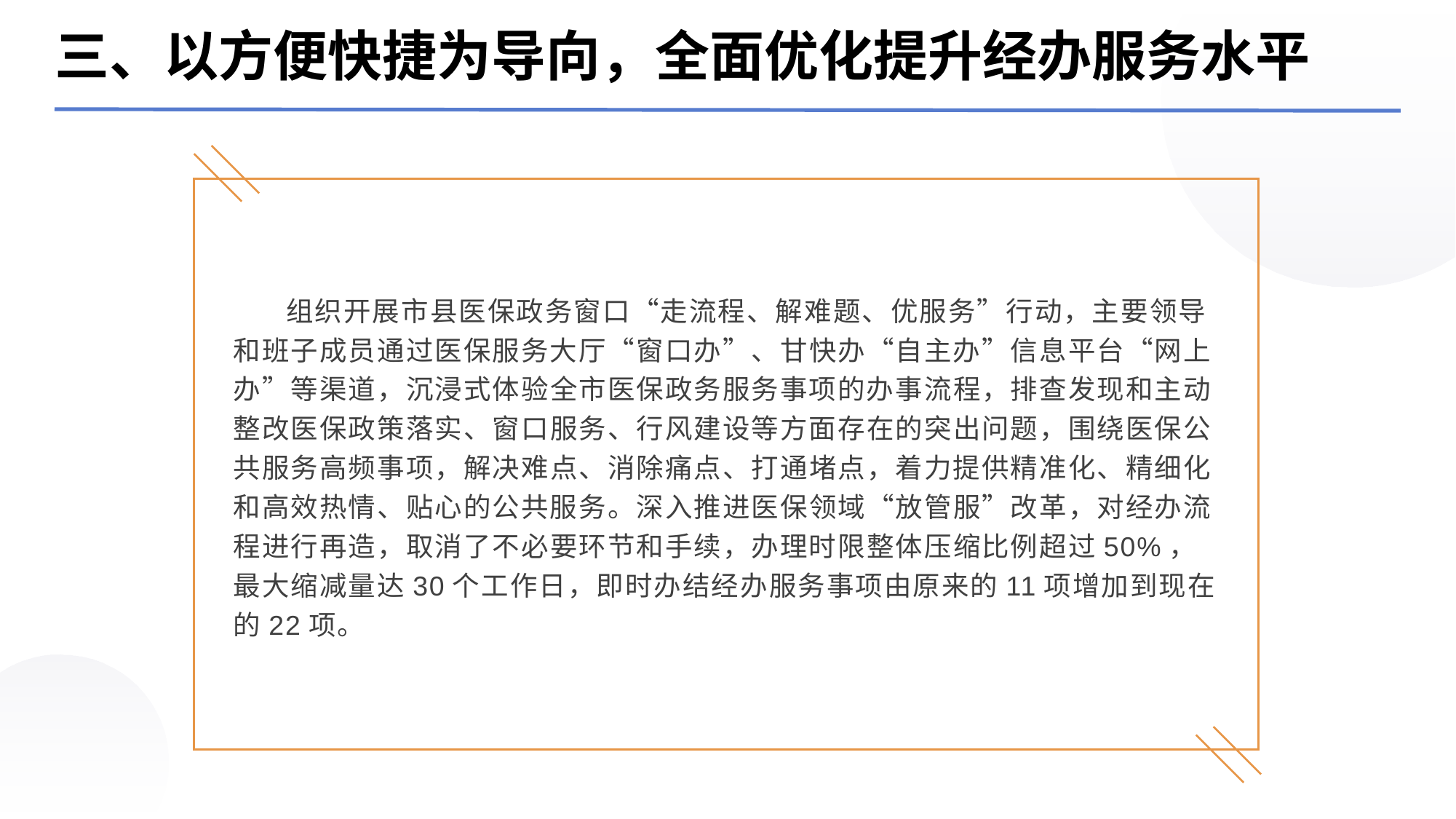

三、以方便快捷为导向，全面优化提升经办服务水平

      组织开展市县医保政务窗口“走流程、解难题、优服务”行动，主要领导和班子成员通过医保服务大厅“窗口办”、甘快办“自主办”信息平台“网上办”等渠道，沉浸式体验全市医保政务服务事项的办事流程，排查发现和主动整改医保政策落实、窗口服务、行风建设等方面存在的突出问题，围绕医保公共服务高频事项，解决难点、消除痛点、打通堵点，着力提供精准化、精细化和高效热情、贴心的公共服务。深入推进医保领域“放管服”改革，对经办流程进行再造，取消了不必要环节和手续，办理时限整体压缩比例超过50%，最大缩减量达30个工作日，即时办结经办服务事项由原来的11项增加到现在的22项。